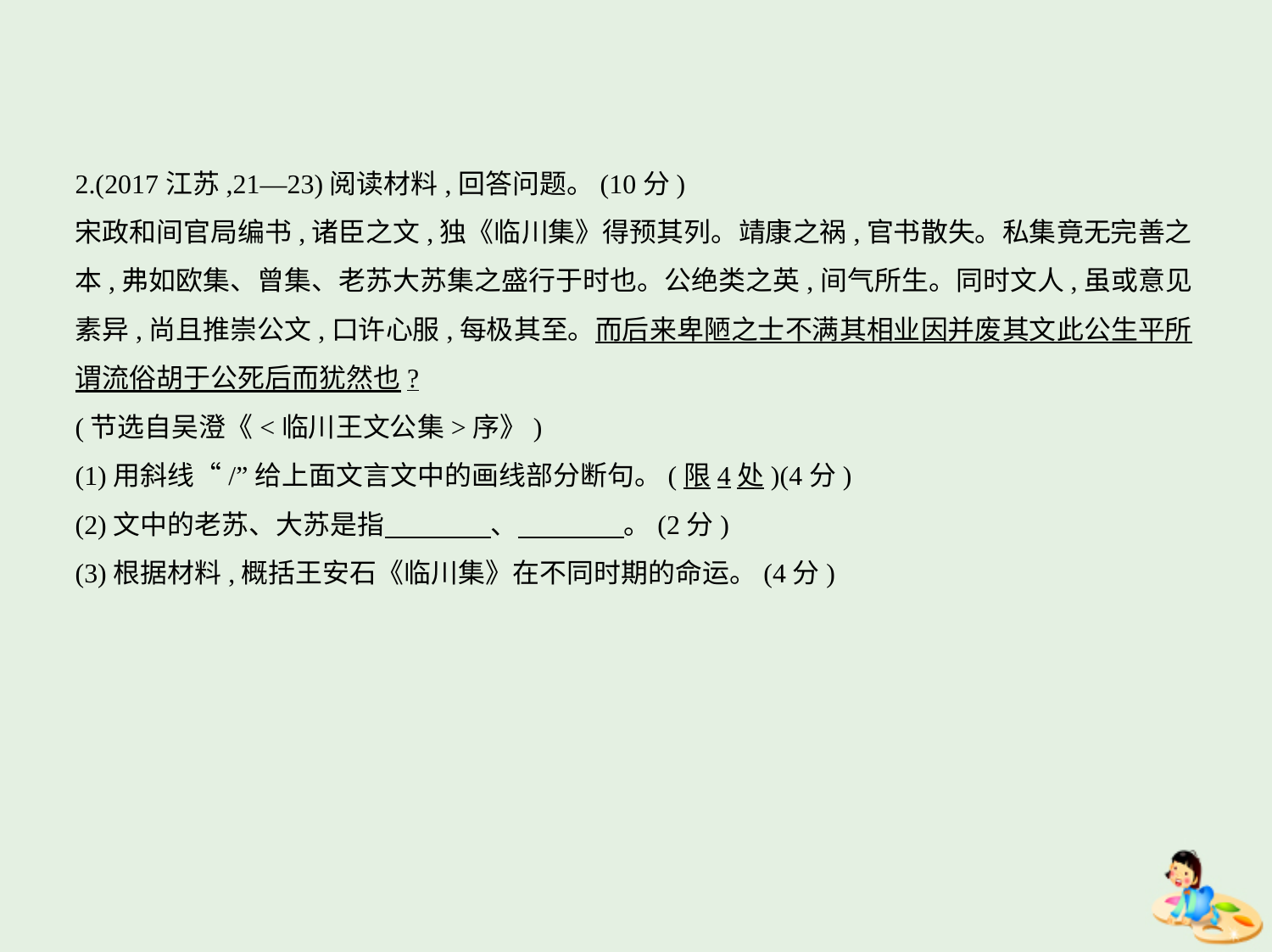

2.(2017江苏,21—23)阅读材料,回答问题。(10分)
宋政和间官局编书,诸臣之文,独《临川集》得预其列。靖康之祸,官书散失。私集竟无完善之
本,弗如欧集、曾集、老苏大苏集之盛行于时也。公绝类之英,间气所生。同时文人,虽或意见
素异,尚且推崇公文,口许心服,每极其至。而后来卑陋之士不满其相业因并废其文此公生平所
谓流俗胡于公死后而犹然也?
(节选自吴澄《<临川王文公集>序》)
(1)用斜线“/”给上面文言文中的画线部分断句。(限4处)(4分)
(2)文中的老苏、大苏是指　　　    、　　　    。(2分)
(3)根据材料,概括王安石《临川集》在不同时期的命运。(4分)